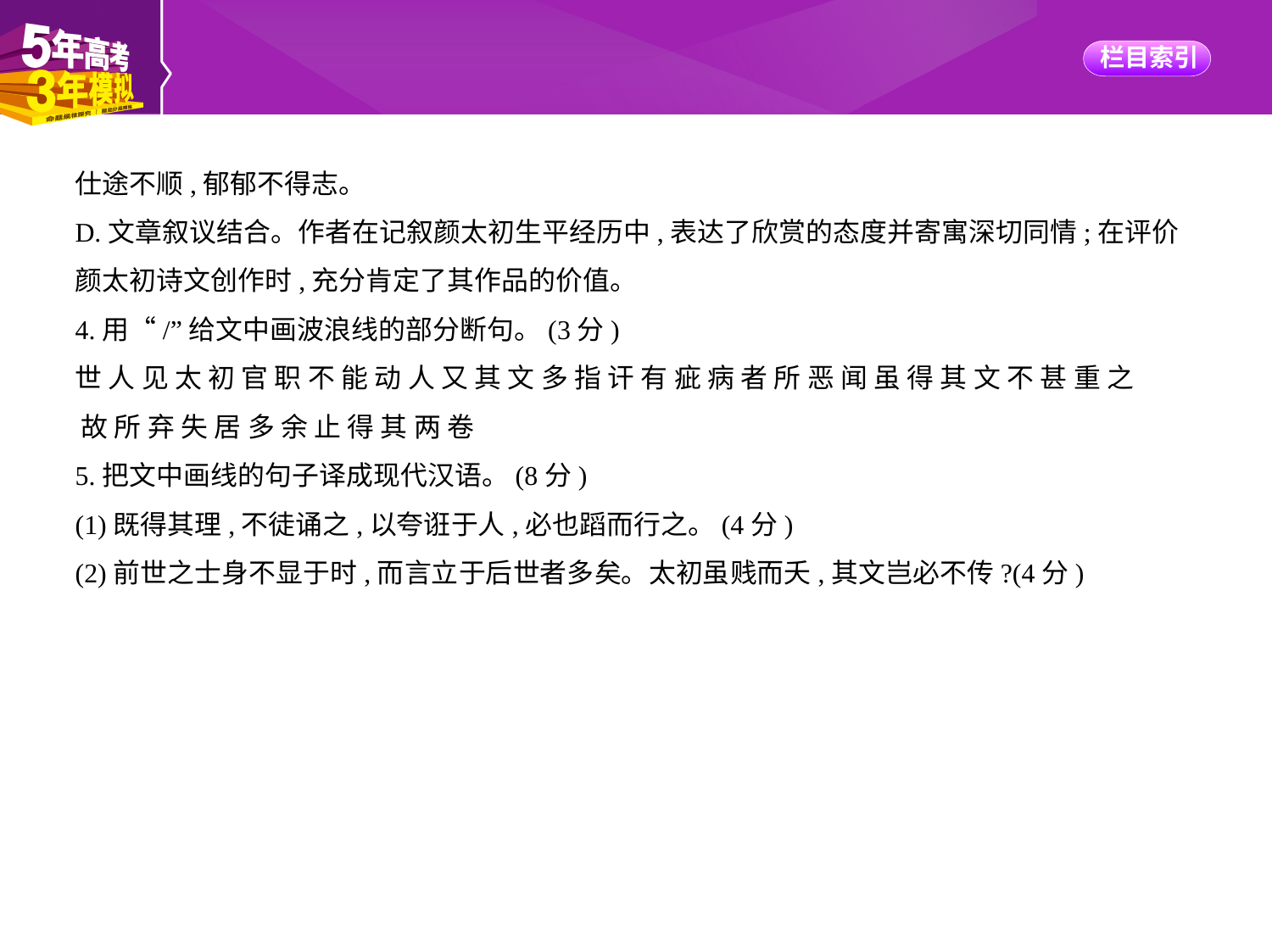

仕途不顺,郁郁不得志。
D.文章叙议结合。作者在记叙颜太初生平经历中,表达了欣赏的态度并寄寓深切同情;在评价
颜太初诗文创作时,充分肯定了其作品的价值。
4.用“/”给文中画波浪线的部分断句。(3分)
世 人 见 太 初 官 职 不 能 动 人 又 其 文 多 指 讦 有 疵 病 者 所 恶 闻 虽 得 其 文 不 甚 重 之
 故 所 弃 失 居 多 余 止 得 其 两 卷
5.把文中画线的句子译成现代汉语。(8分)
(1)既得其理,不徒诵之,以夸诳于人,必也蹈而行之。(4分)
(2)前世之士身不显于时,而言立于后世者多矣。太初虽贱而夭,其文岂必不传?(4分)